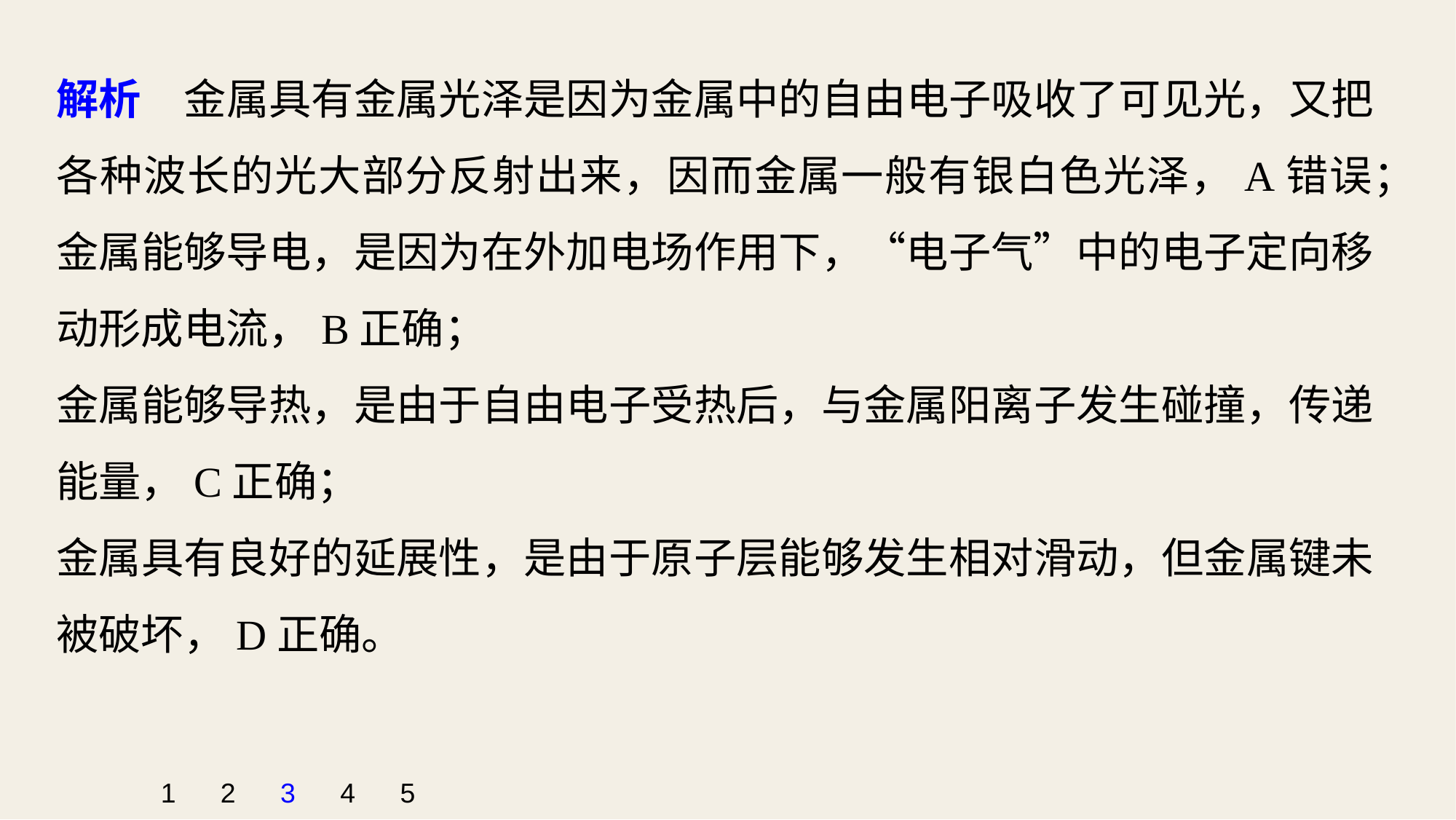

解析　金属具有金属光泽是因为金属中的自由电子吸收了可见光，又把各种波长的光大部分反射出来，因而金属一般有银白色光泽，A错误；
金属能够导电，是因为在外加电场作用下，“电子气”中的电子定向移动形成电流，B正确；
金属能够导热，是由于自由电子受热后，与金属阳离子发生碰撞，传递能量，C正确；
金属具有良好的延展性，是由于原子层能够发生相对滑动，但金属键未被破坏，D正确。
1
2
3
4
5